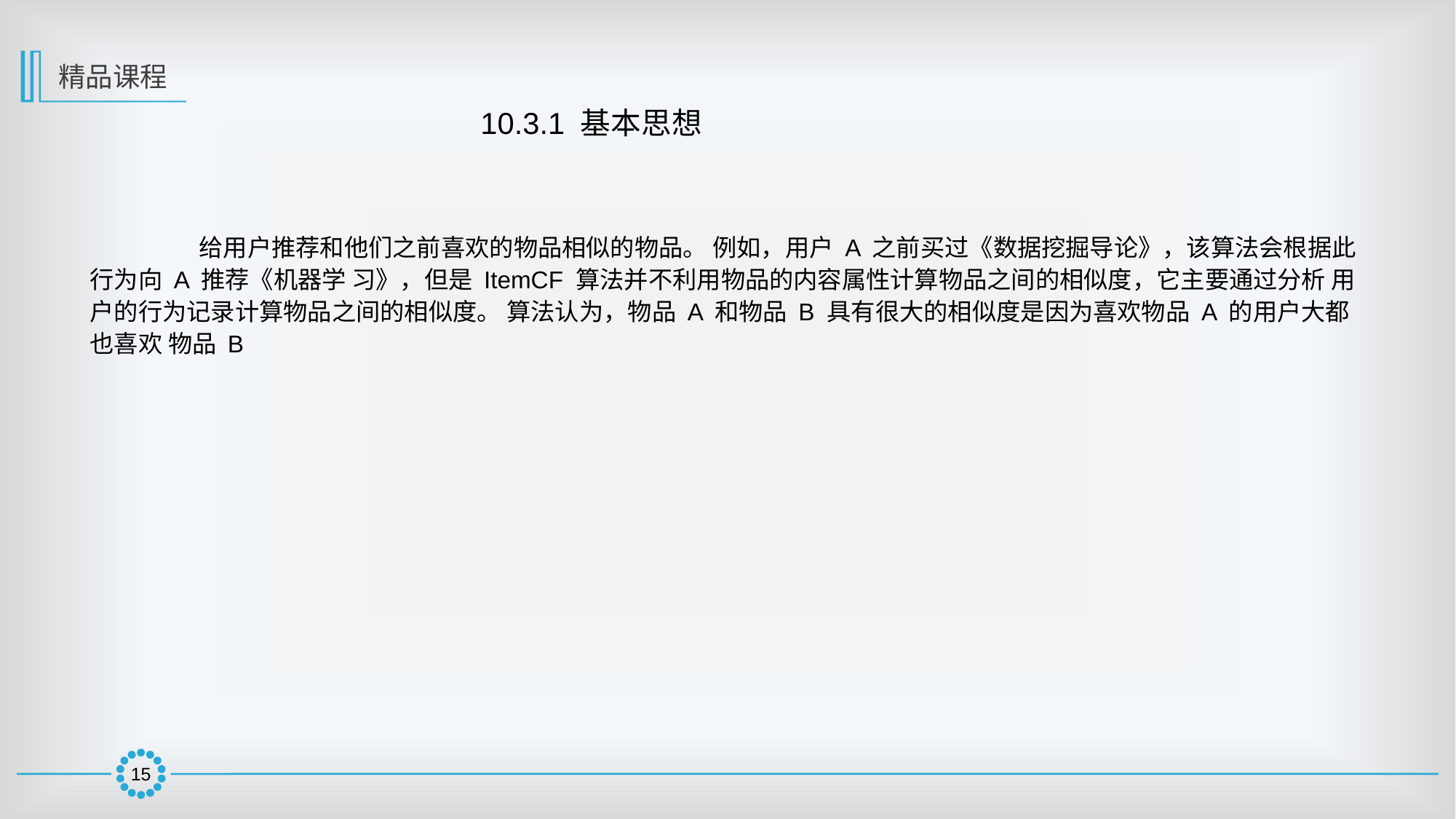

精品课程
10.3.1 基本思想
	给用户推荐和他们之前喜欢的物品相似的物品。 例如，用户 A 之前买过《数据挖掘导论》，该算法会根据此行为向 A 推荐《机器学 习》，但是 ItemCF 算法并不利用物品的内容属性计算物品之间的相似度，它主要通过分析 用户的行为记录计算物品之间的相似度。 算法认为，物品 A 和物品 B 具有很大的相似度是因为喜欢物品 A 的用户大都也喜欢 物品 B

15